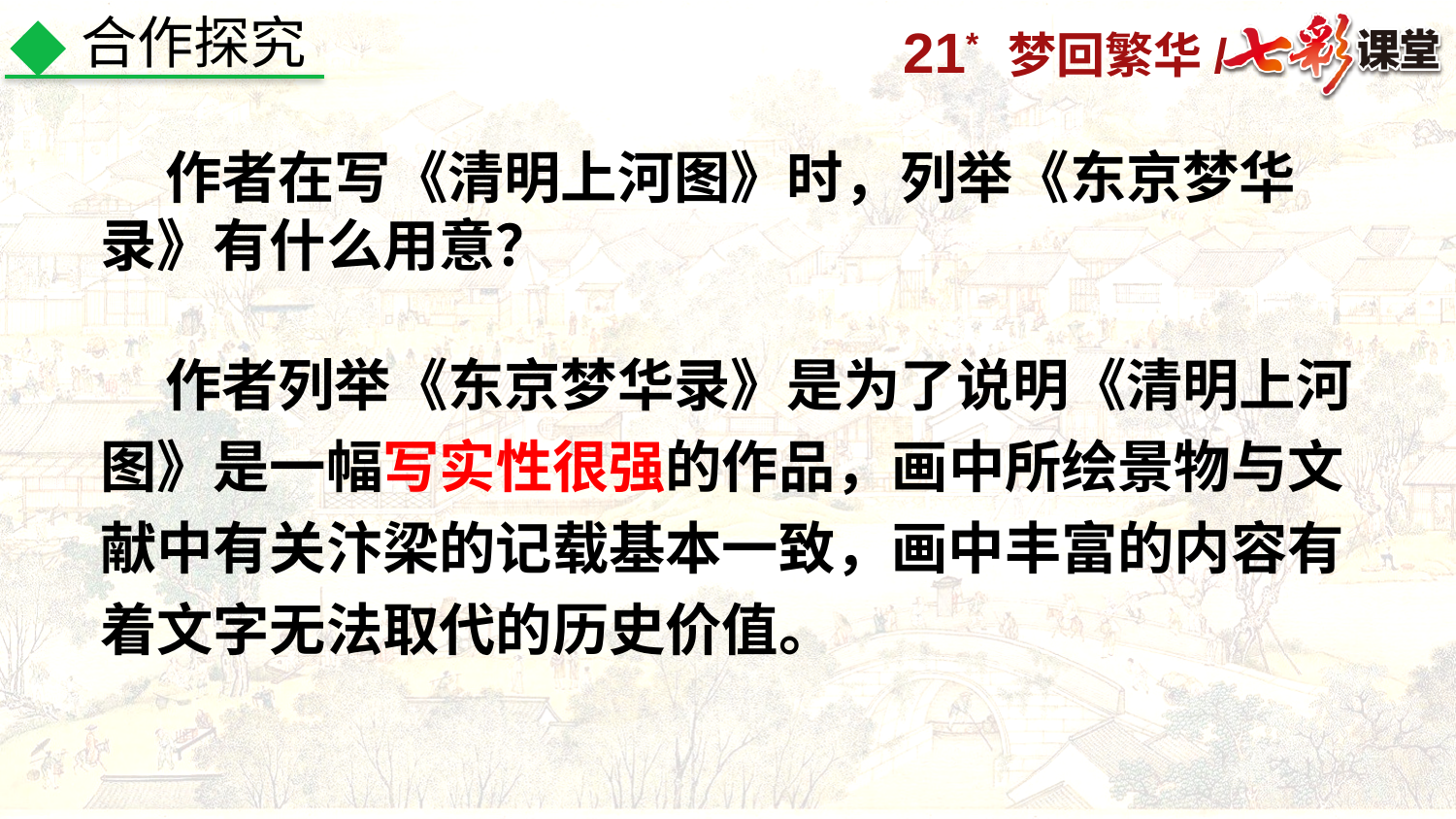

合作探究

    作者在写《清明上河图》时，列举《东京梦华录》有什么用意？
    作者列举《东京梦华录》是为了说明《清明上河图》是一幅写实性很强的作品，画中所绘景物与文献中有关汴梁的记载基本一致，画中丰富的内容有着文字无法取代的历史价值。